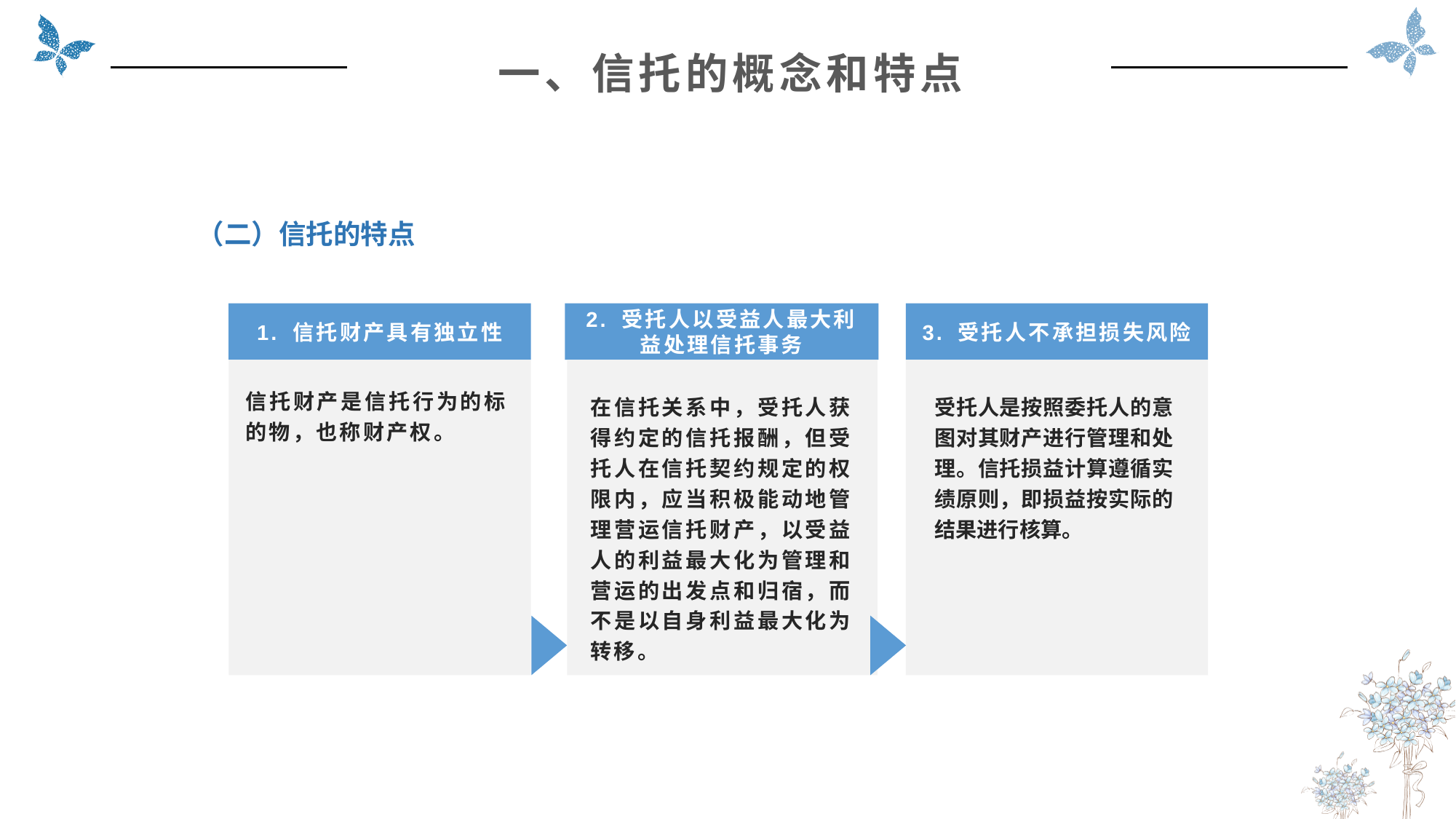

一、信托的概念和特点
（二）信托的特点
1. 信托财产具有独立性
3. 受托人不承担损失风险
2. 受托人以受益人最大利益处理信托事务

信托财产是信托行为的标的物，也称财产权。
受托人是按照委托人的意图对其财产进行管理和处理。信托损益计算遵循实绩原则，即损益按实际的结果进行核算。
在信托关系中，受托人获得约定的信托报酬，但受托人在信托契约规定的权限内，应当积极能动地管理营运信托财产，以受益人的利益最大化为管理和营运的出发点和归宿，而不是以自身利益最大化为转移。